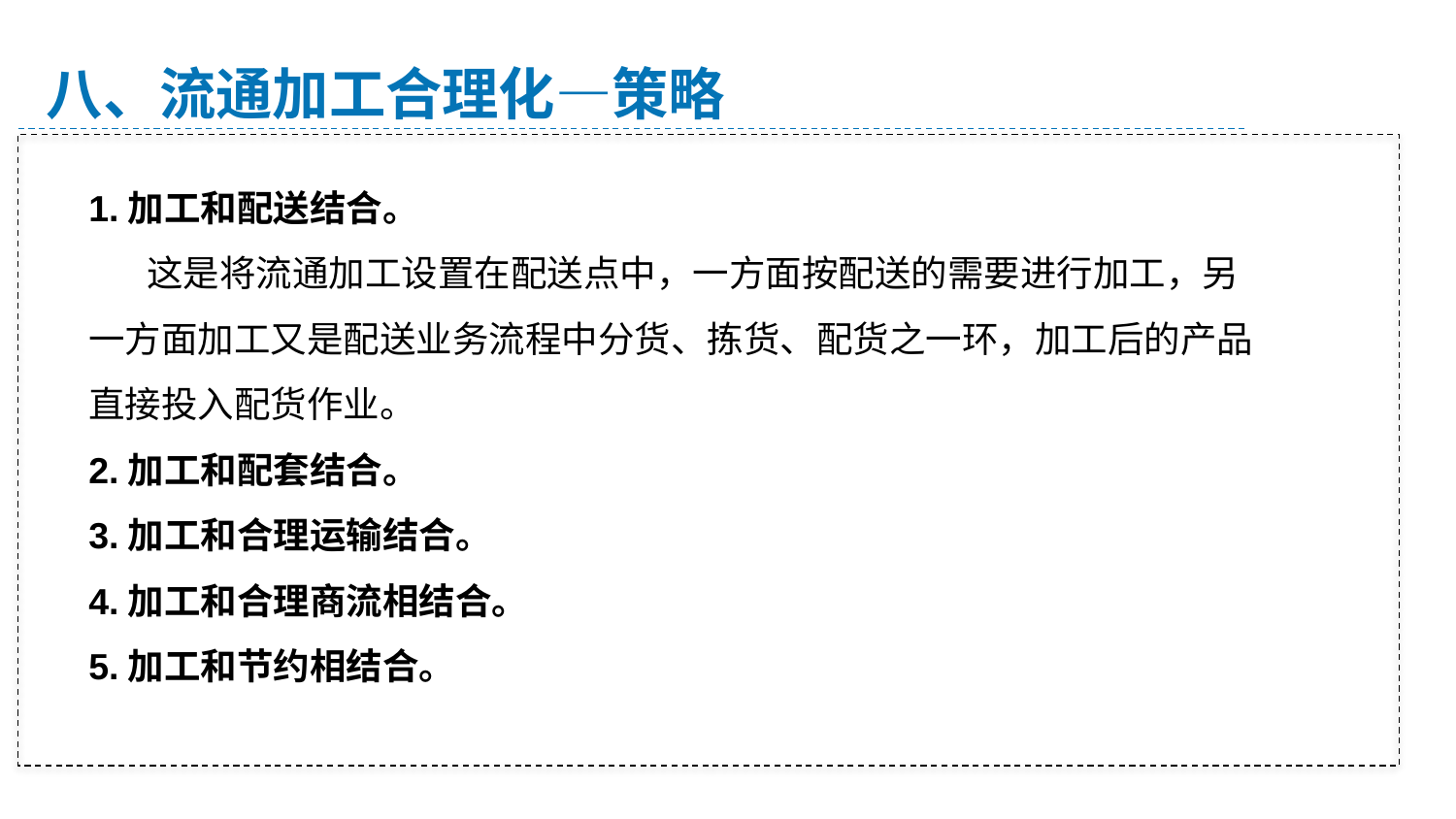

八、流通加工合理化—策略

1.加工和配送结合。
      这是将流通加工设置在配送点中，一方面按配送的需要进行加工，另一方面加工又是配送业务流程中分货、拣货、配货之一环，加工后的产品直接投入配货作业。
2.加工和配套结合。
3.加工和合理运输结合。
4.加工和合理商流相结合。
5.加工和节约相结合。